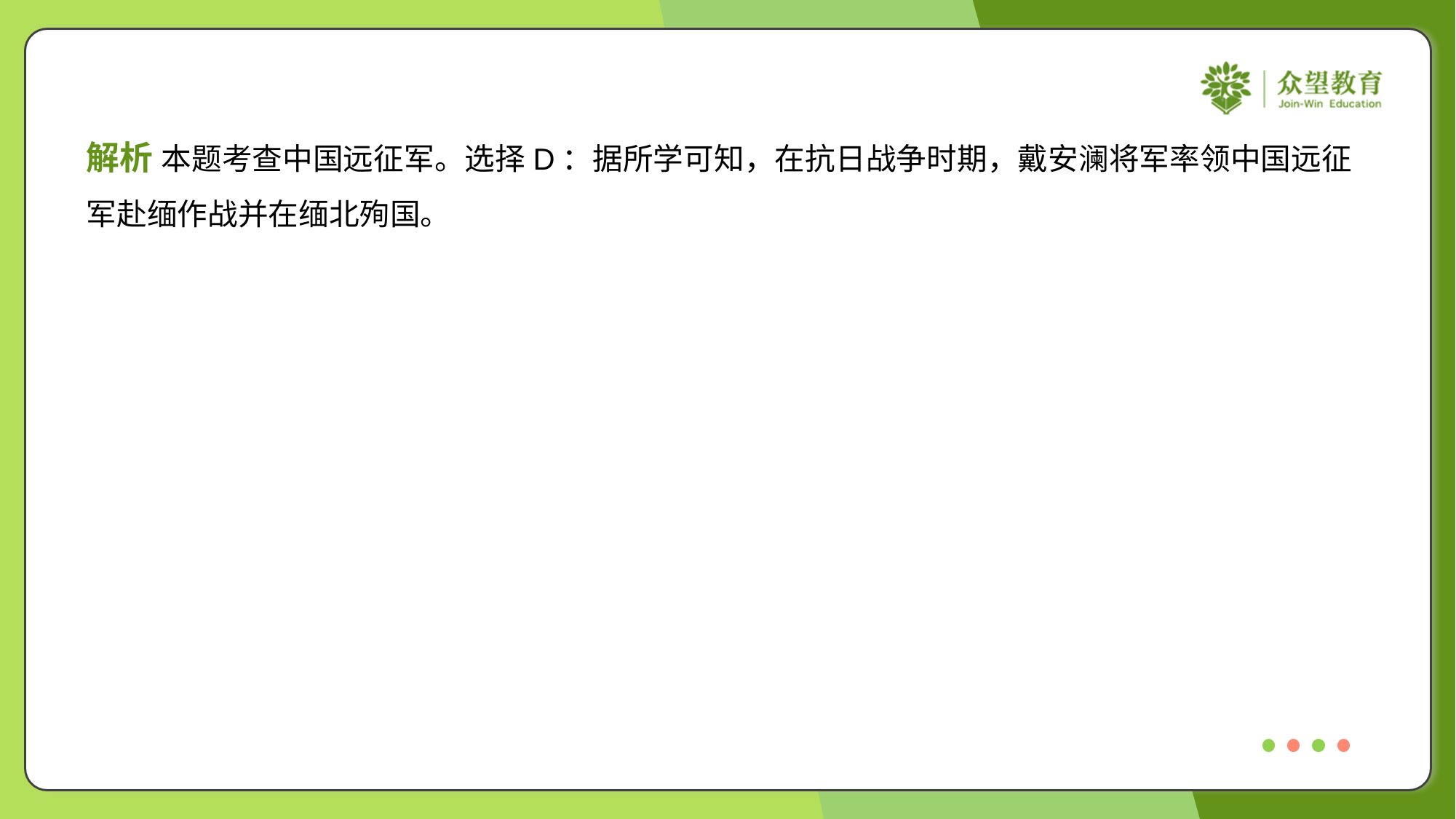

解析 本题考查中国远征军。选择D：据所学可知，在抗日战争时期，戴安澜将军率领中国远征
军赴缅作战并在缅北殉国。